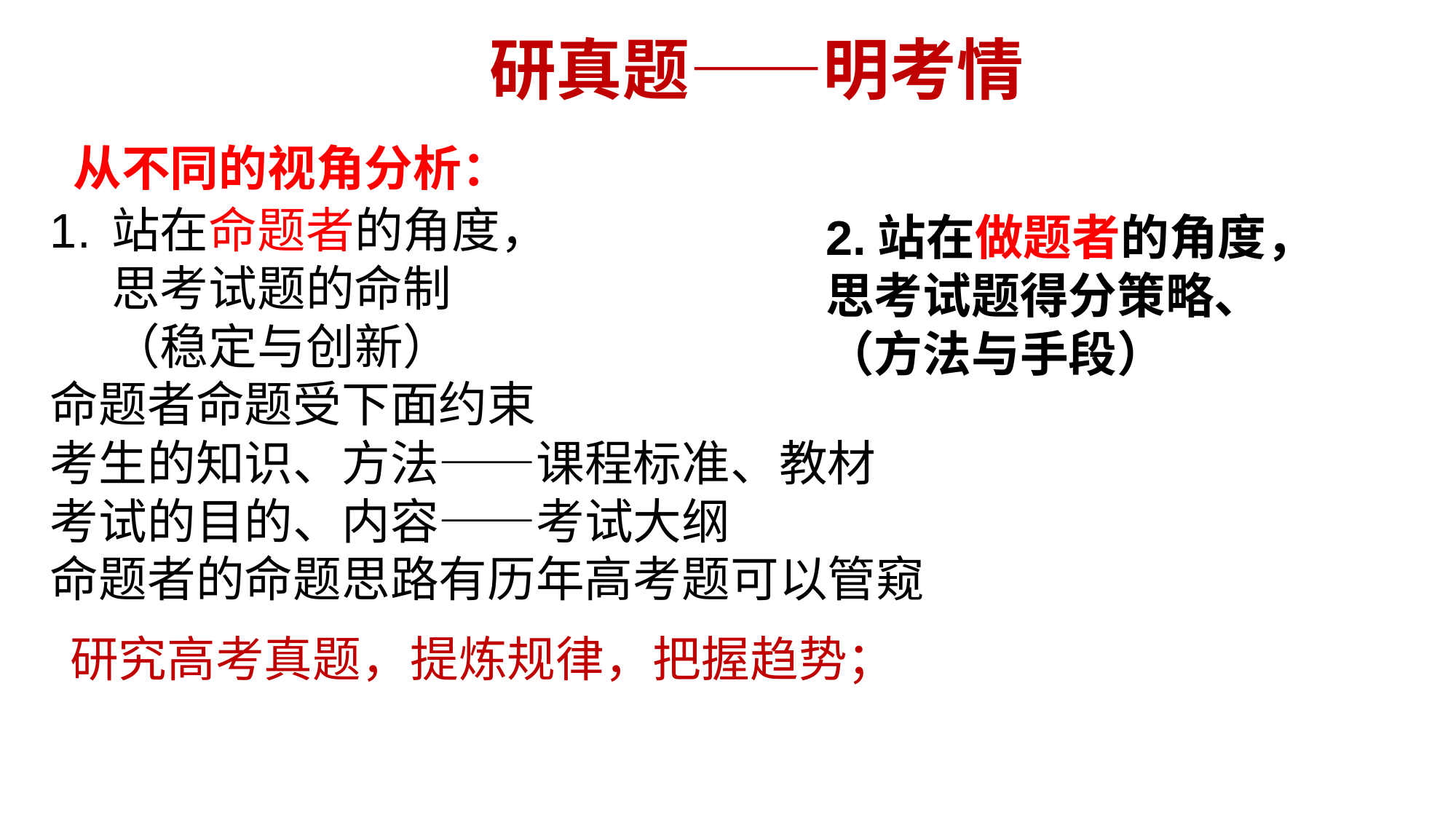

研真题——明考情
从不同的视角分析：
站在命题者的角度，
思考试题的命制
（稳定与创新）
命题者命题受下面约束
考生的知识、方法——课程标准、教材
考试的目的、内容——考试大纲
命题者的命题思路有历年高考题可以管窥

2.站在做题者的角度，
思考试题得分策略、
（方法与手段）
研究高考真题，提炼规律，把握趋势；